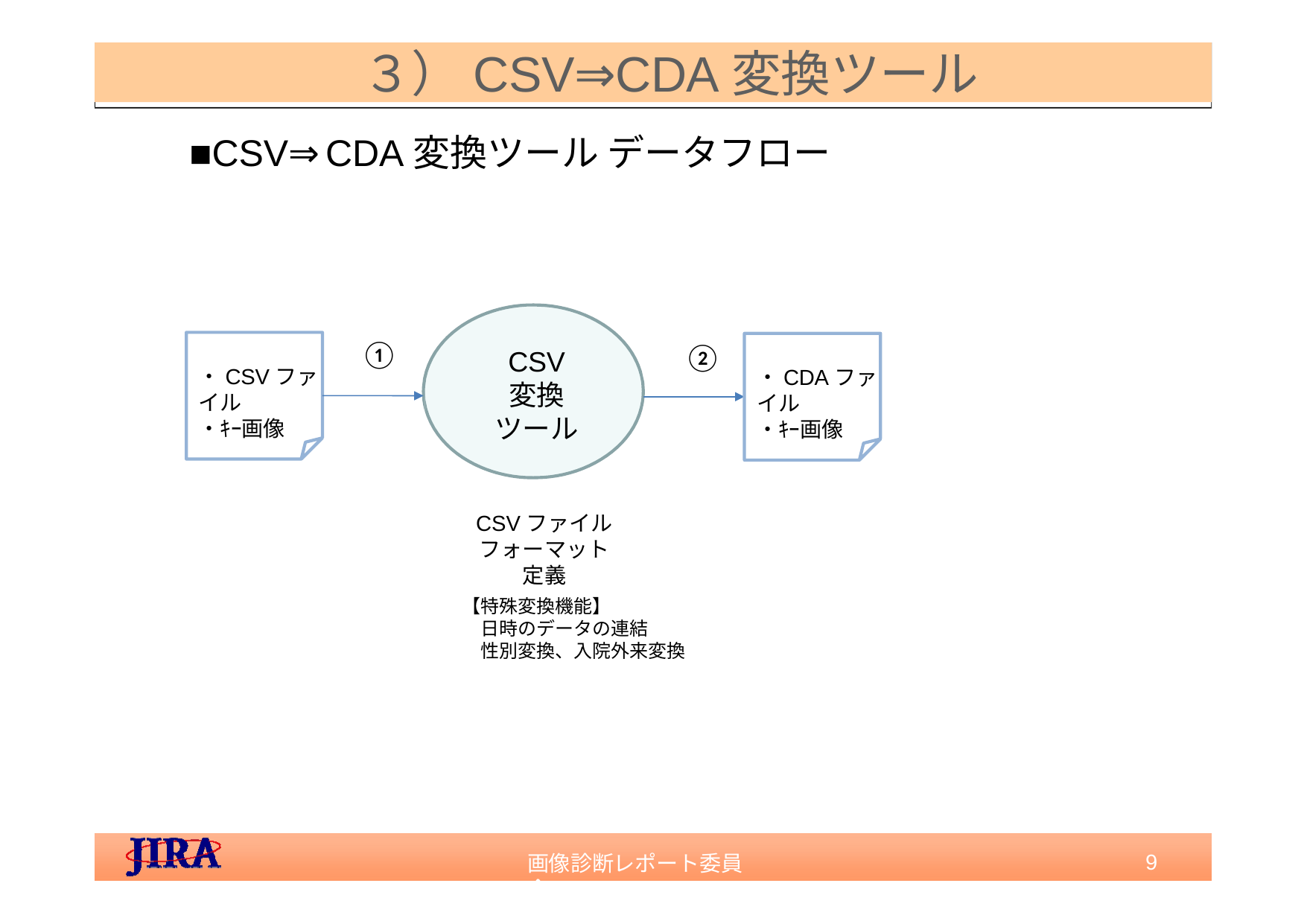

３）CSV⇒CDA変換ツール
■CSV⇒CDA変換ツール データフロー

①

②
CSV
変換
ツール
・CSVファイル
・ｷｰ画像
・CDAファイル
・ｷｰ画像
CSVファイル
フォーマット定義
【特殊変換機能】
　日時のデータの連結
　性別変換、入院外来変換
9
画像診断レポート委員会